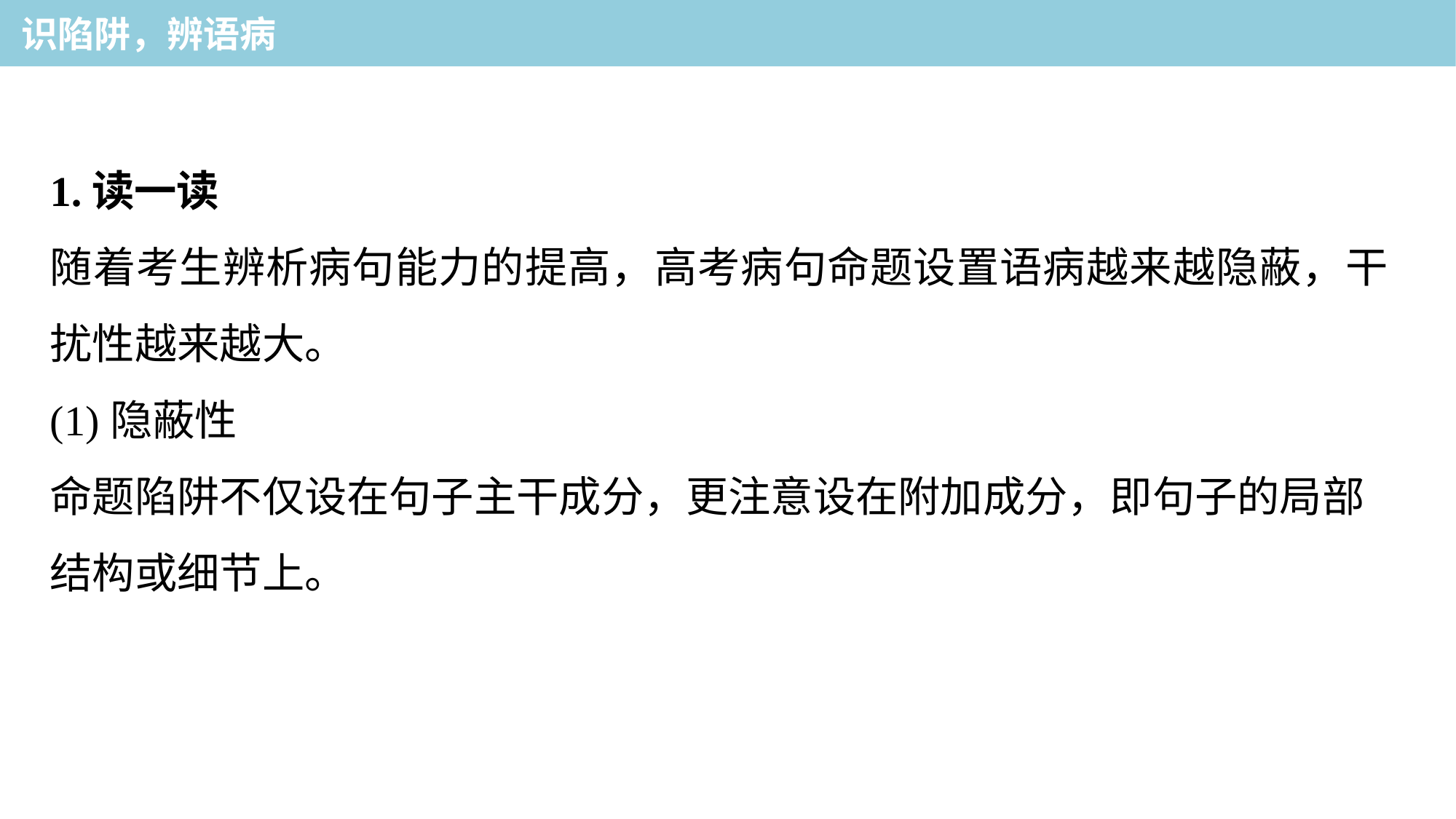

识陷阱，辨语病
1.读一读
随着考生辨析病句能力的提高，高考病句命题设置语病越来越隐蔽，干扰性越来越大。
(1)隐蔽性
命题陷阱不仅设在句子主干成分，更注意设在附加成分，即句子的局部结构或细节上。